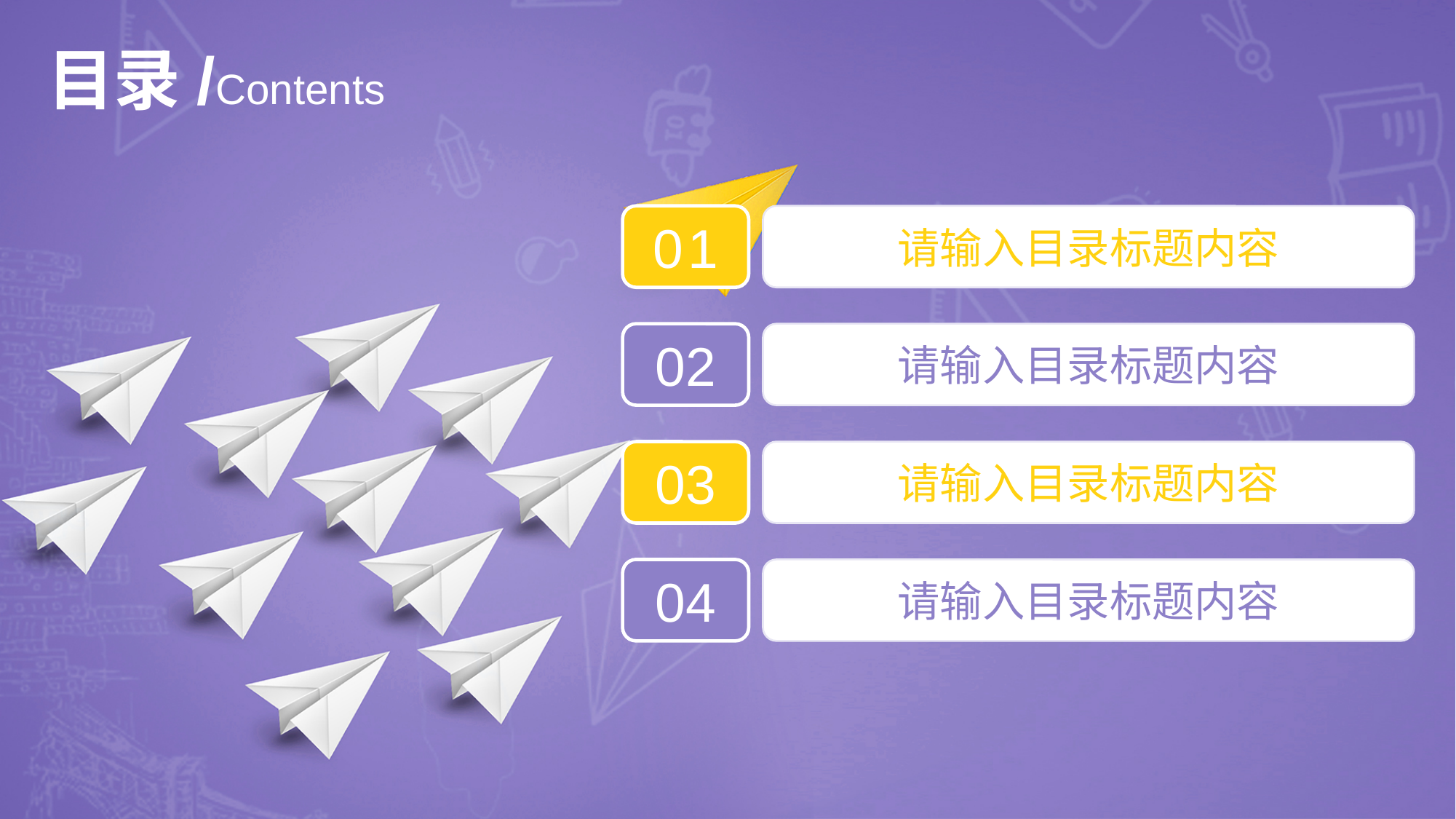

目录/Contents
01
请输入目录标题内容
02
请输入目录标题内容
03
请输入目录标题内容
04
请输入目录标题内容